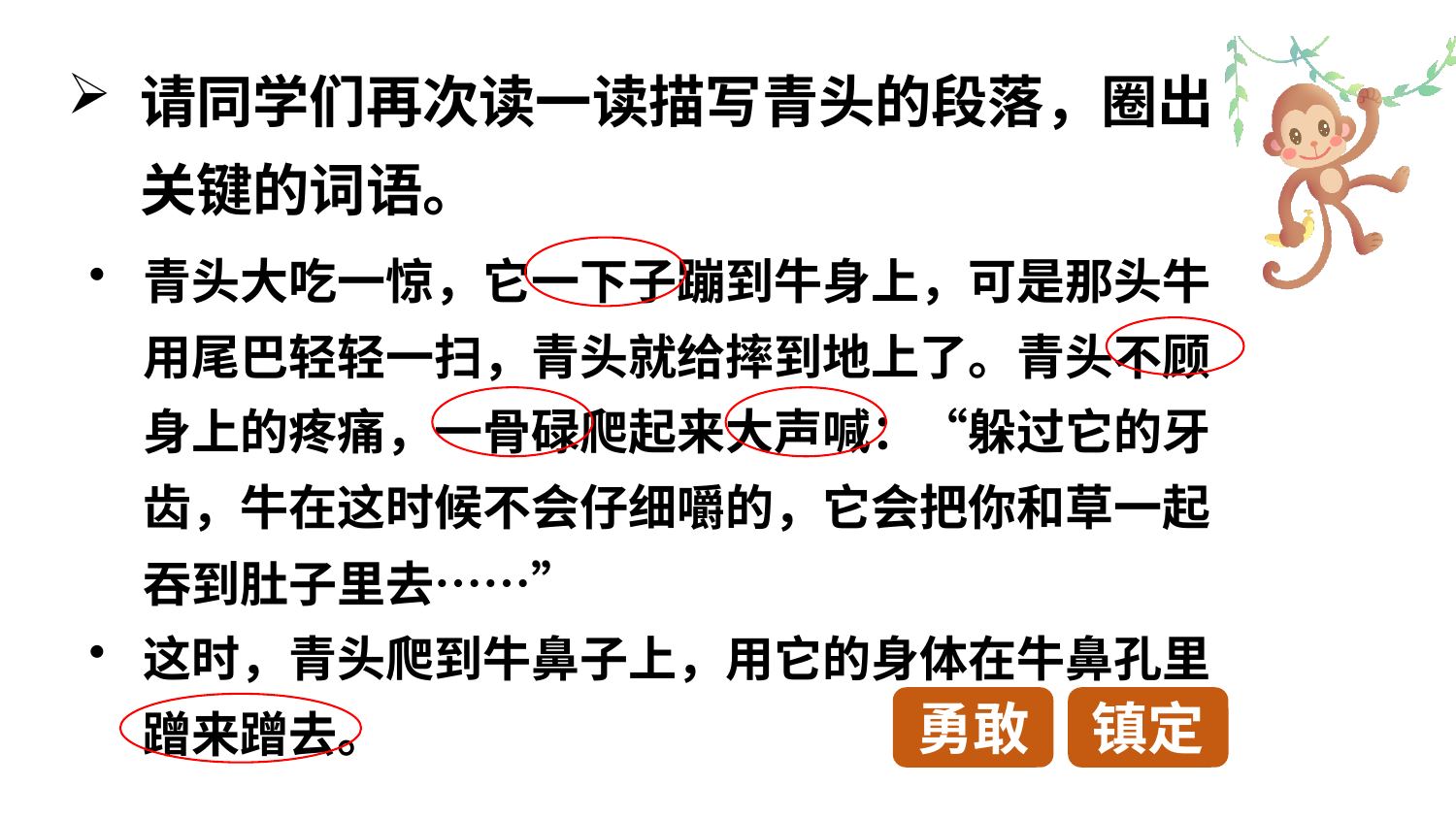

请同学们再次读一读描写青头的段落，圈出关键的词语。
青头大吃一惊，它一下子蹦到牛身上，可是那头牛用尾巴轻轻一扫，青头就给摔到地上了。青头不顾身上的疼痛，一骨碌爬起来大声喊：“躲过它的牙齿，牛在这时候不会仔细嚼的，它会把你和草一起吞到肚子里去……”
这时，青头爬到牛鼻子上，用它的身体在牛鼻孔里蹭来蹭去。

勇敢
镇定